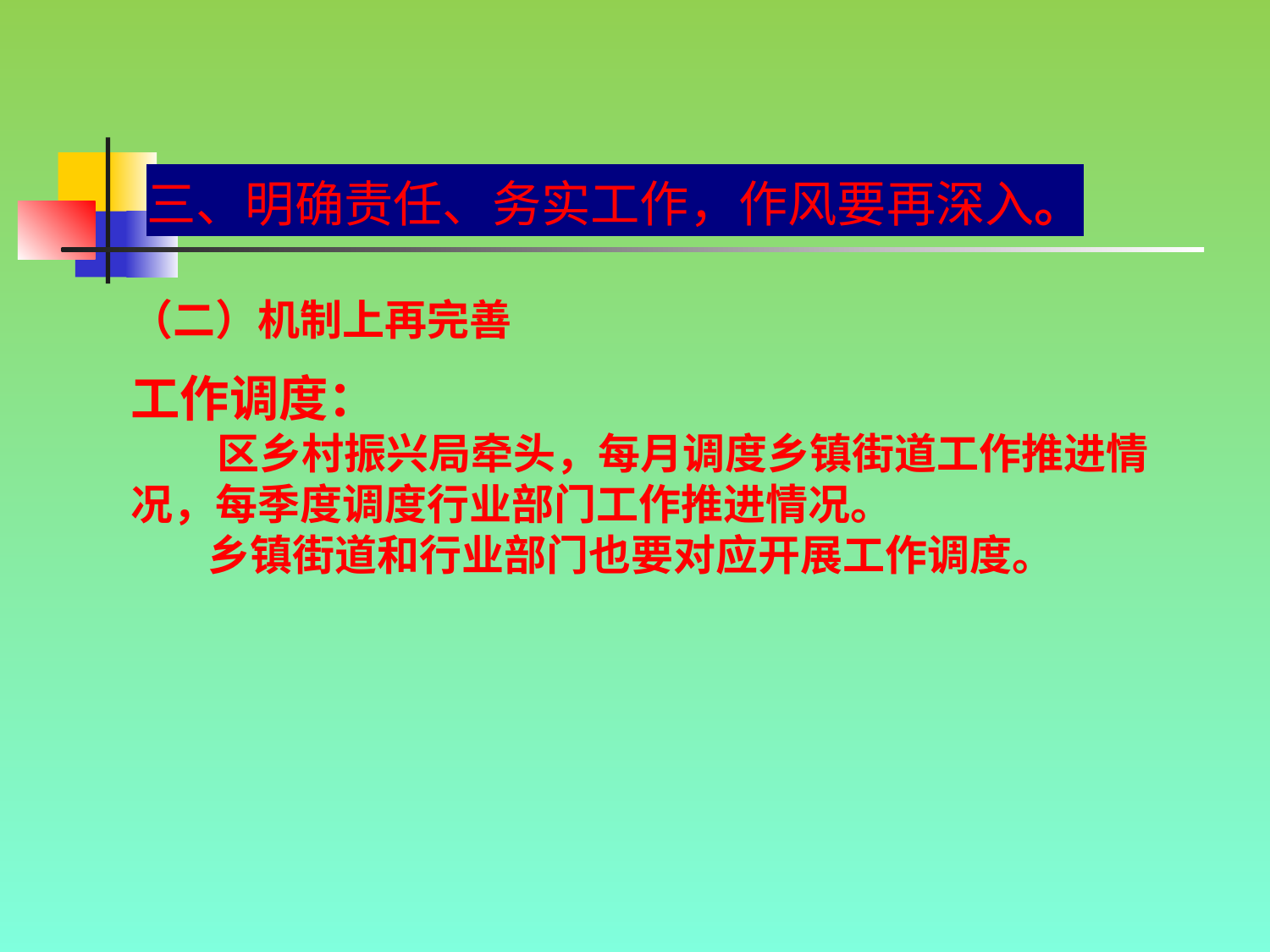

三、明确责任、务实工作，作风要再深入。
（二）机制上再完善
工作调度：
        区乡村振兴局牵头，每月调度乡镇街道工作推进情况，每季度调度行业部门工作推进情况。
       乡镇街道和行业部门也要对应开展工作调度。